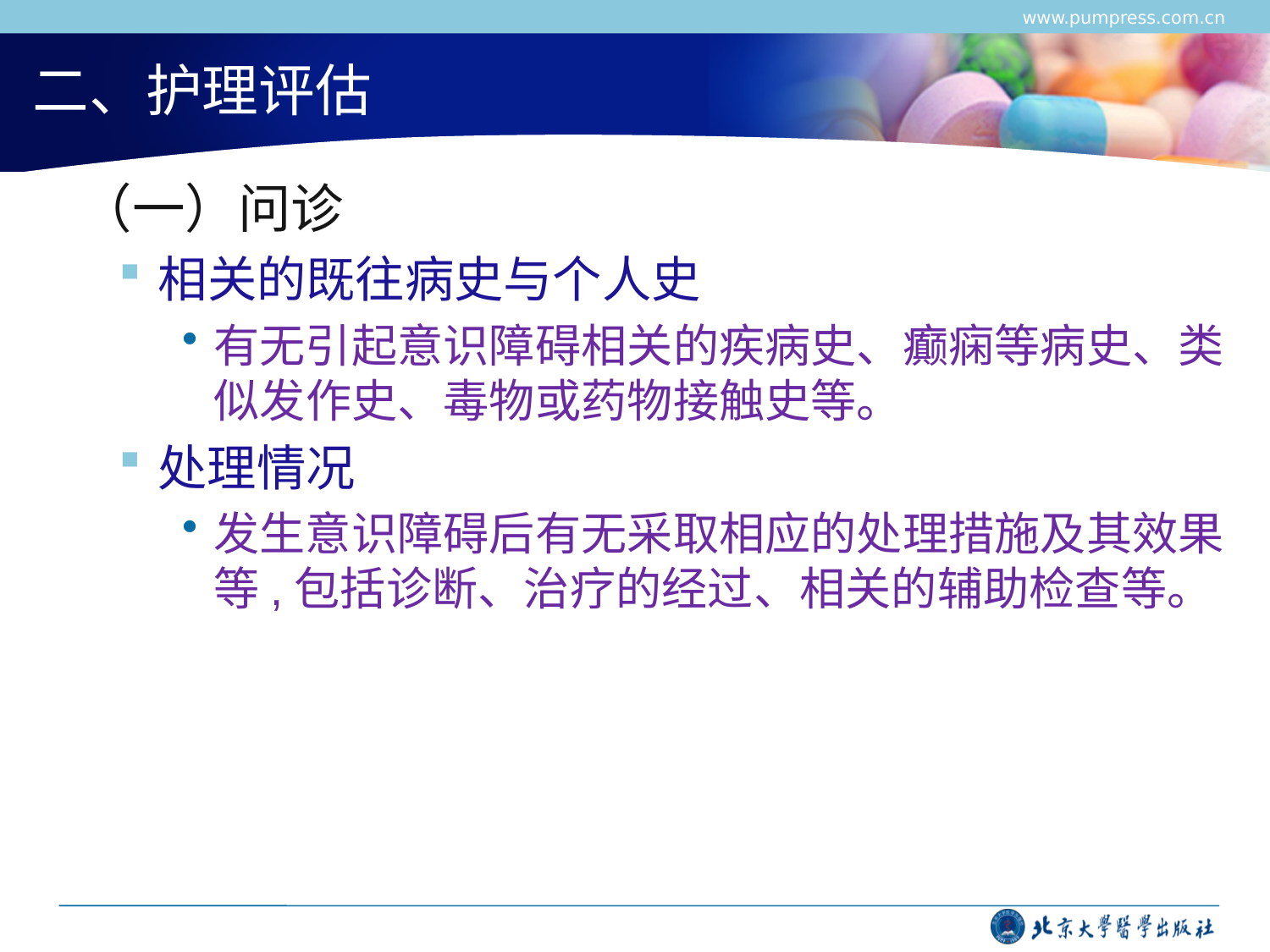

www.pumpress.com.cn
# 二、护理评估
 （一）问诊
相关的既往病史与个人史
有无引起意识障碍相关的疾病史、癫痫等病史、类似发作史、毒物或药物接触史等。
处理情况
发生意识障碍后有无采取相应的处理措施及其效果等,包括诊断、治疗的经过、相关的辅助检查等。